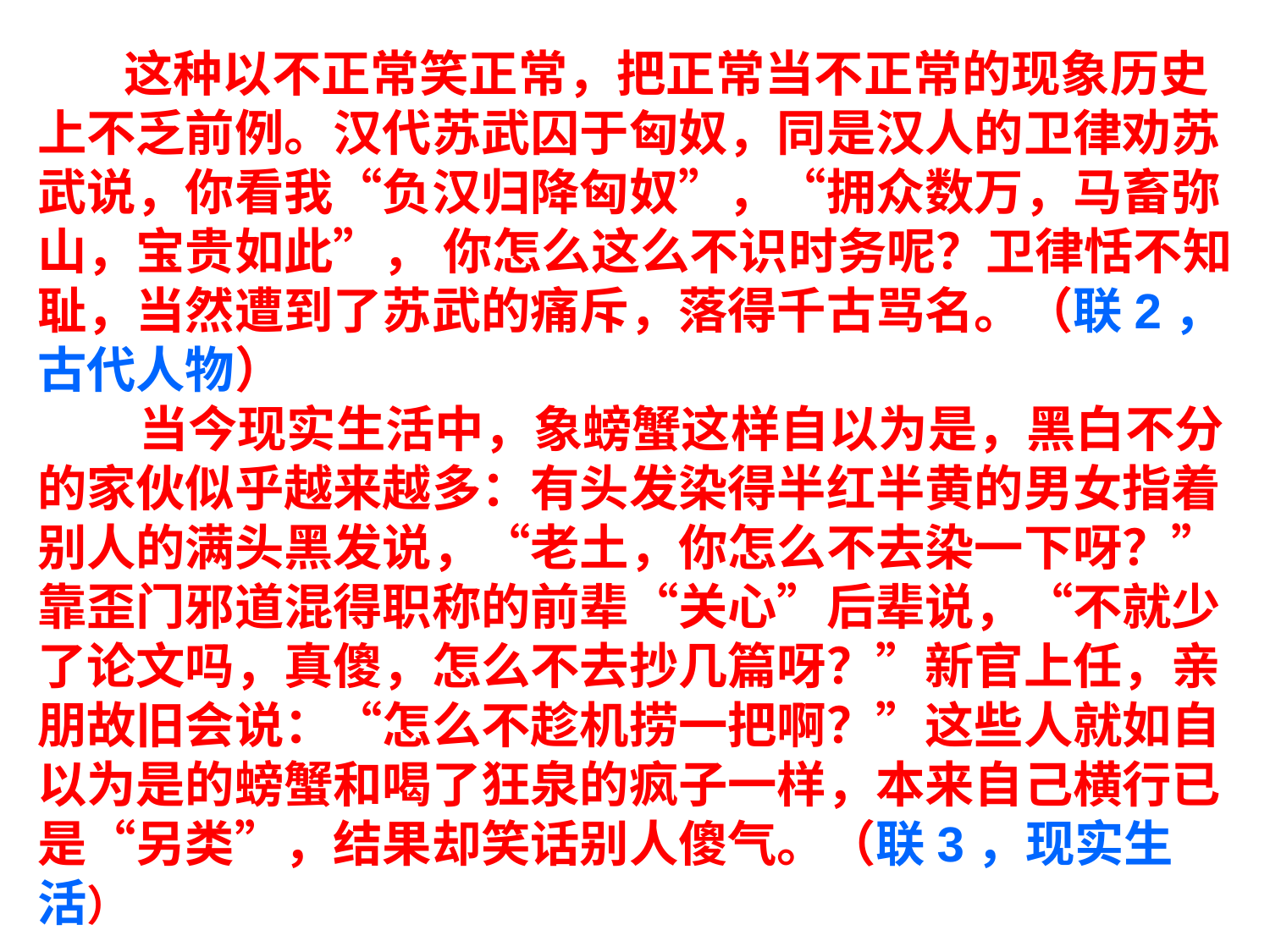

这种以不正常笑正常，把正常当不正常的现象历史上不乏前例。汉代苏武囚于匈奴，同是汉人的卫律劝苏武说，你看我“负汉归降匈奴”，“拥众数万，马畜弥山，宝贵如此”， 你怎么这么不识时务呢？卫律恬不知耻，当然遭到了苏武的痛斥，落得千古骂名。（联2，古代人物）
        当今现实生活中，象螃蟹这样自以为是，黑白不分的家伙似乎越来越多：有头发染得半红半黄的男女指着别人的满头黑发说，“老土，你怎么不去染一下呀？”靠歪门邪道混得职称的前辈“关心”后辈说，“不就少了论文吗，真傻，怎么不去抄几篇呀？”新官上任，亲朋故旧会说：“怎么不趁机捞一把啊？”这些人就如自以为是的螃蟹和喝了狂泉的疯子一样，本来自己横行已是“另类”，结果却笑话别人傻气。（联3，现实生活）